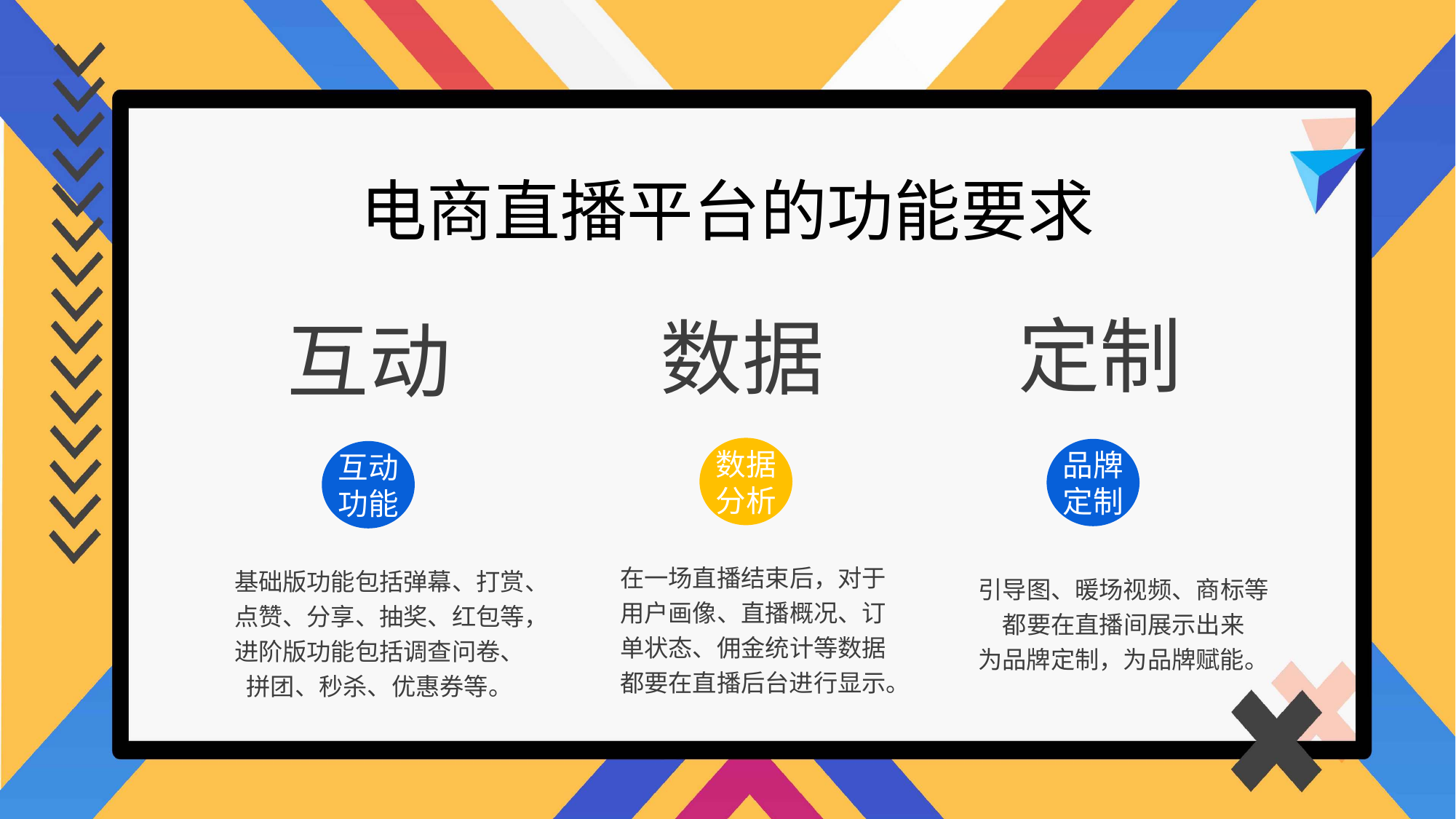

电商直播平台的功能要求
定制
数据
互动
数据分析
品牌
定制
互动
功能
在一场直播结束后，对于用户画像、直播概况、订单状态、佣金统计等数据都要在直播后台进行显示。
基础版功能包括弹幕、打赏、点赞、分享、抽奖、红包等，进阶版功能包括调查问卷、拼团、秒杀、优惠券等。
引导图、暖场视频、商标等都要在直播间展示出来
为品牌定制，为品牌赋能。